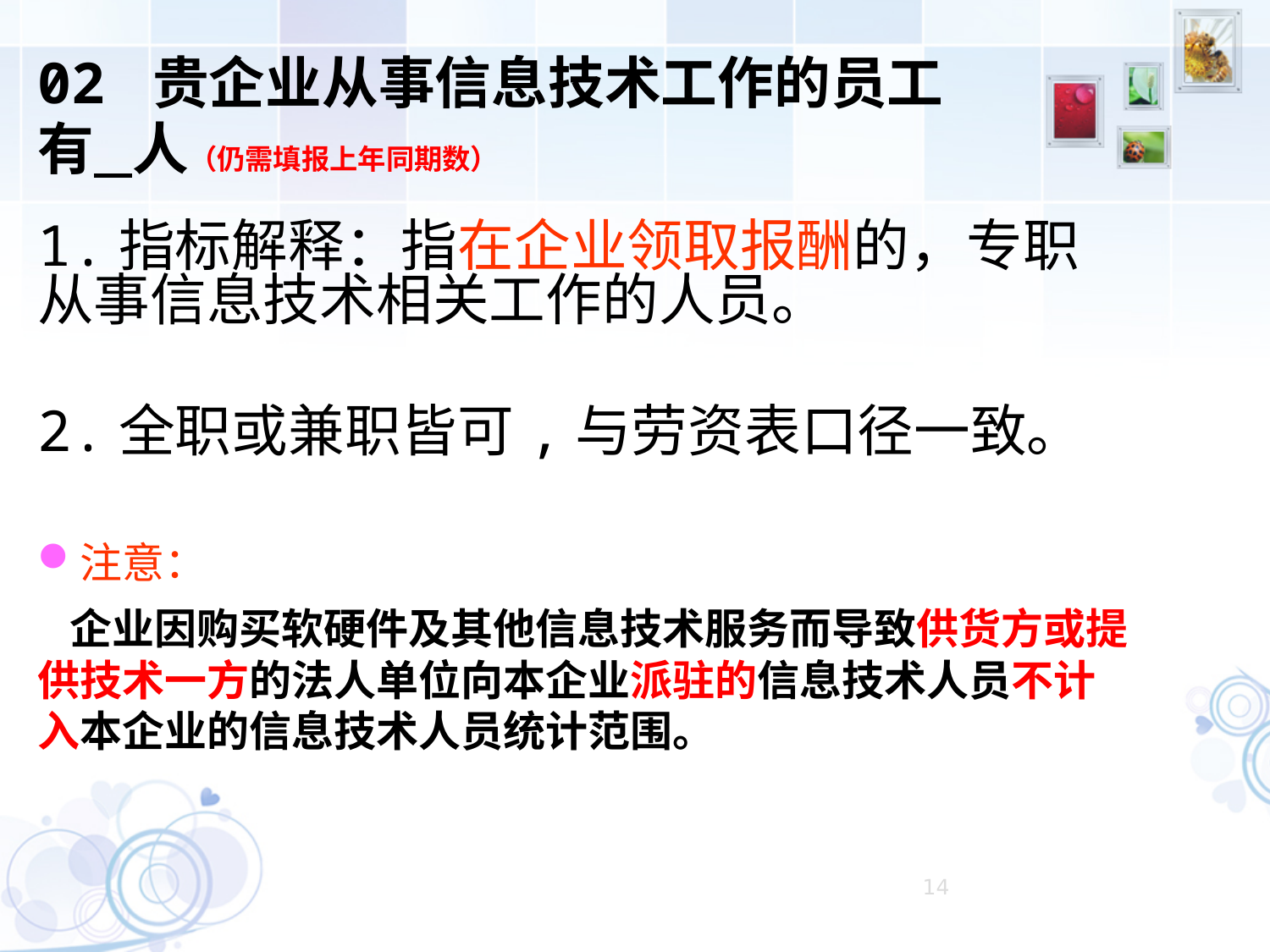

02 贵企业从事信息技术工作的员工
有   人（仍需填报上年同期数）

1.指标解释：指在企业领取报酬的，专职从事信息技术相关工作的人员。

2.全职或兼职皆可,与劳资表口径一致。

注意：
  企业因购买软硬件及其他信息技术服务而导致供货方或提供技术一方的法人单位向本企业派驻的信息技术人员不计入本企业的信息技术人员统计范围。

14